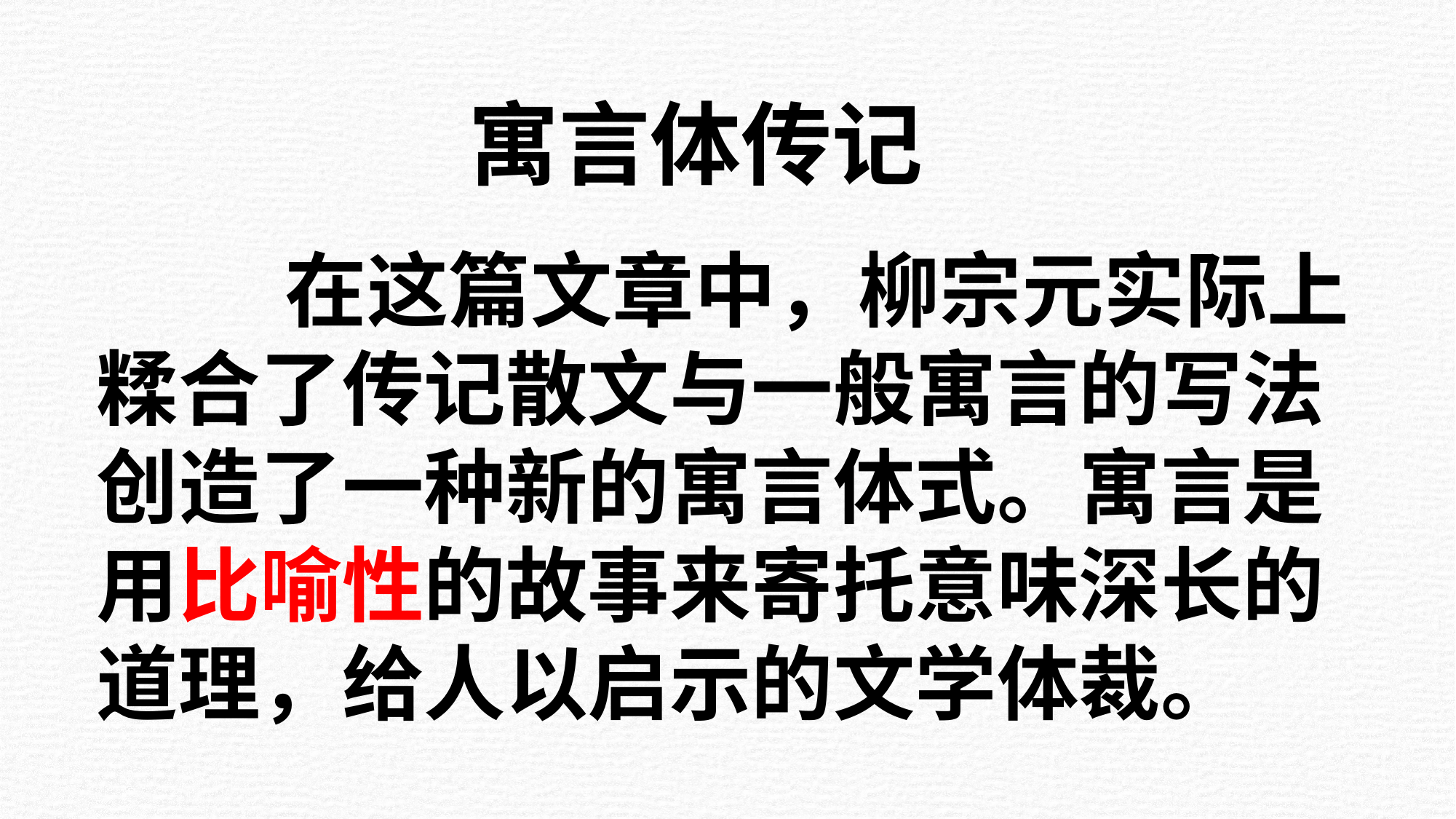

寓言体传记
	   在这篇文章中，柳宗元实际上糅合了传记散文与一般寓言的写法创造了一种新的寓言体式。寓言是用比喻性的故事来寄托意味深长的道理，给人以启示的文学体裁。